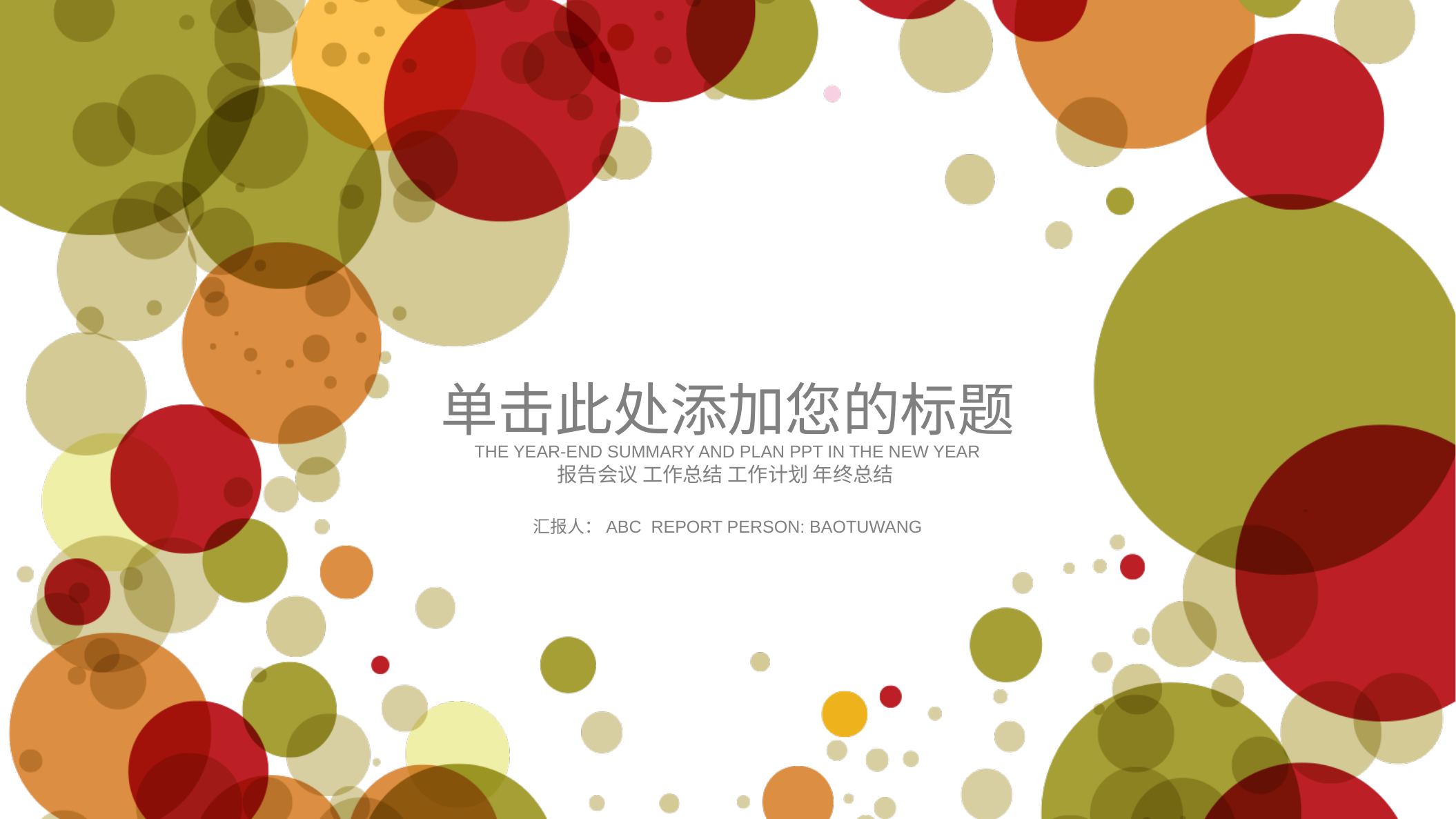

单击此处添加您的标题
THE YEAR-END SUMMARY AND PLAN PPT IN THE NEW YEAR
报告会议 工作总结 工作计划 年终总结
汇报人：ABC  REPORT PERSON: BAOTUWANG